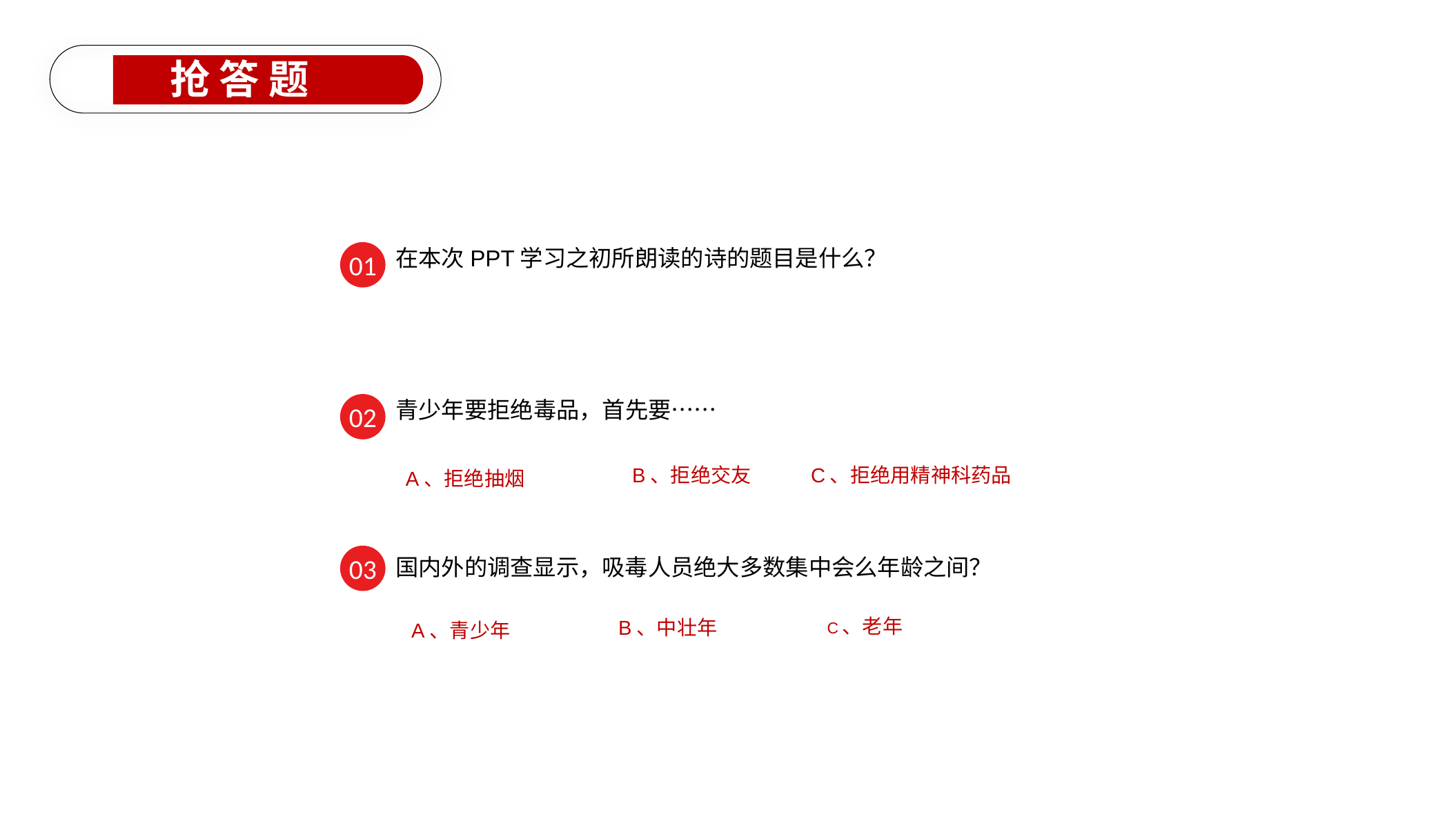

抢 答 题
在本次PPT学习之初所朗读的诗的题目是什么？
01

青少年要拒绝毒品，首先要……
02
B、拒绝交友
C、拒绝用精神科药品
A、拒绝抽烟
国内外的调查显示，吸毒人员绝大多数集中会么年龄之间？
03
C、老年
B、中壮年
A、青少年